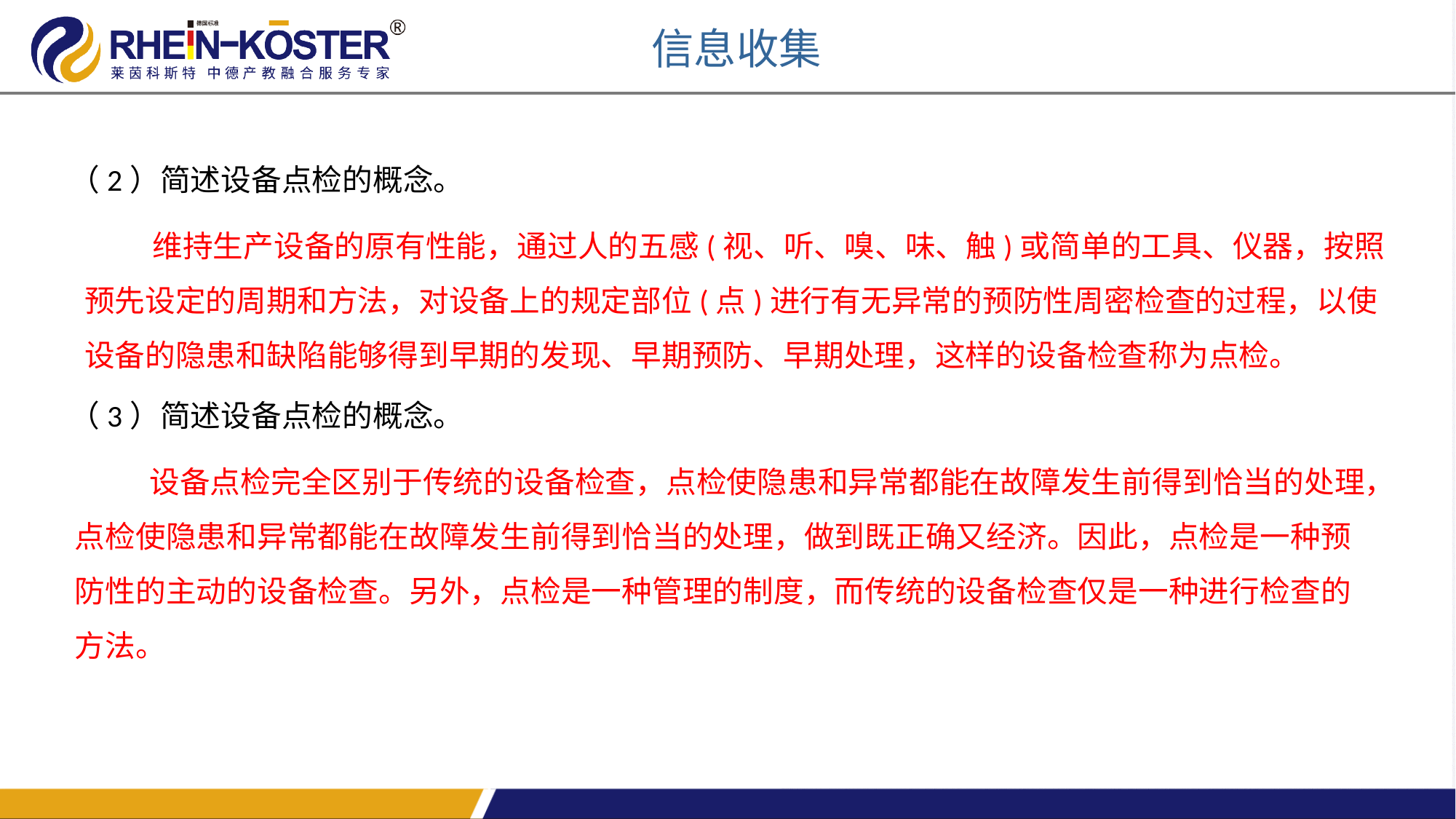

信息收集
（2）简述设备点检的概念。
         维持生产设备的原有性能，通过人的五感(视、听、嗅、味、触)或简单的工具、仪器，按照预先设定的周期和方法，对设备上的规定部位(点)进行有无异常的预防性周密检查的过程，以使设备的隐患和缺陷能够得到早期的发现、早期预防、早期处理，这样的设备检查称为点检。
（3）简述设备点检的概念。
          设备点检完全区别于传统的设备检查，点检使隐患和异常都能在故障发生前得到恰当的处理，点检使隐患和异常都能在故障发生前得到恰当的处理，做到既正确又经济。因此，点检是一种预防性的主动的设备检查。另外，点检是一种管理的制度，而传统的设备检查仅是一种进行检查的方法。